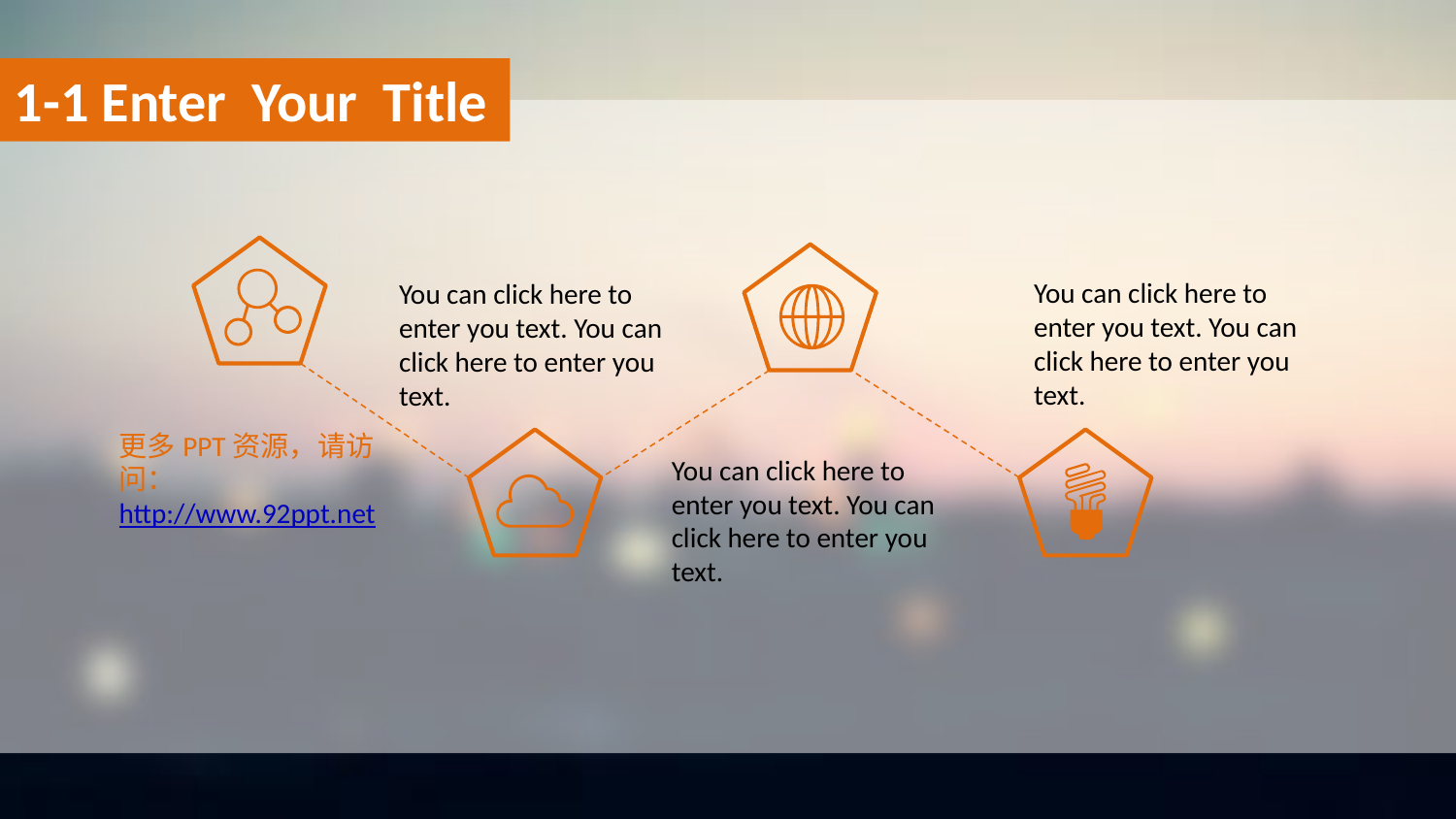

1-1 Enter  Your  Title

You can click here to enter you text. You can click here to enter you text.
You can click here to enter you text. You can click here to enter you text.
更多PPT资源，请访问：http://www.92ppt.net

You can click here to enter you text. You can click here to enter you text.